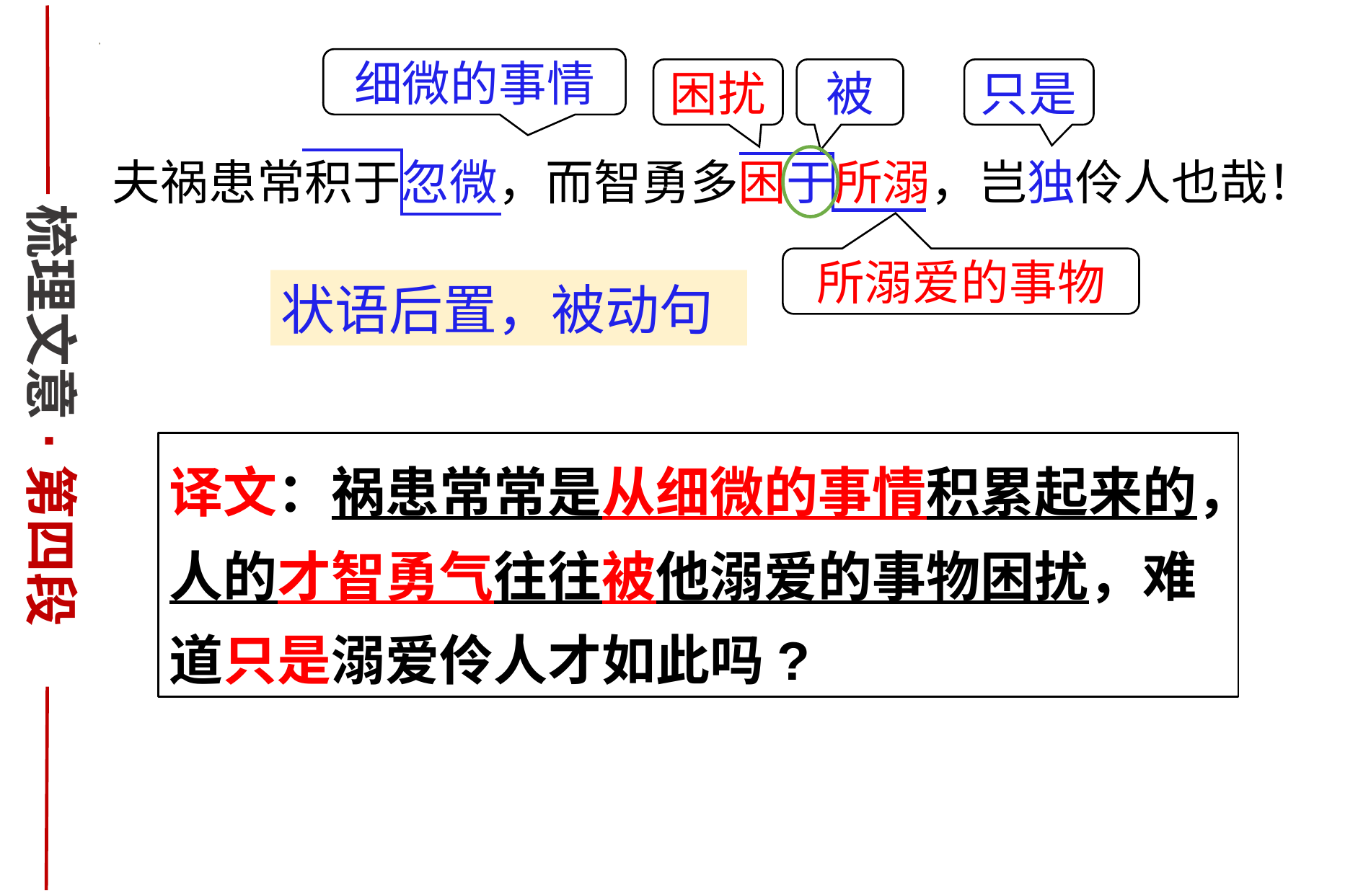

细微的事情
困扰
被
只是
夫祸患常积于忽微，而智勇多困于所溺，岂独伶人也哉！

梳理文意·第四段
所溺爱的事物
状语后置，被动句
译文：祸患常常是从细微的事情积累起来的，人的才智勇气往往被他溺爱的事物困扰，难道只是溺爱伶人才如此吗?